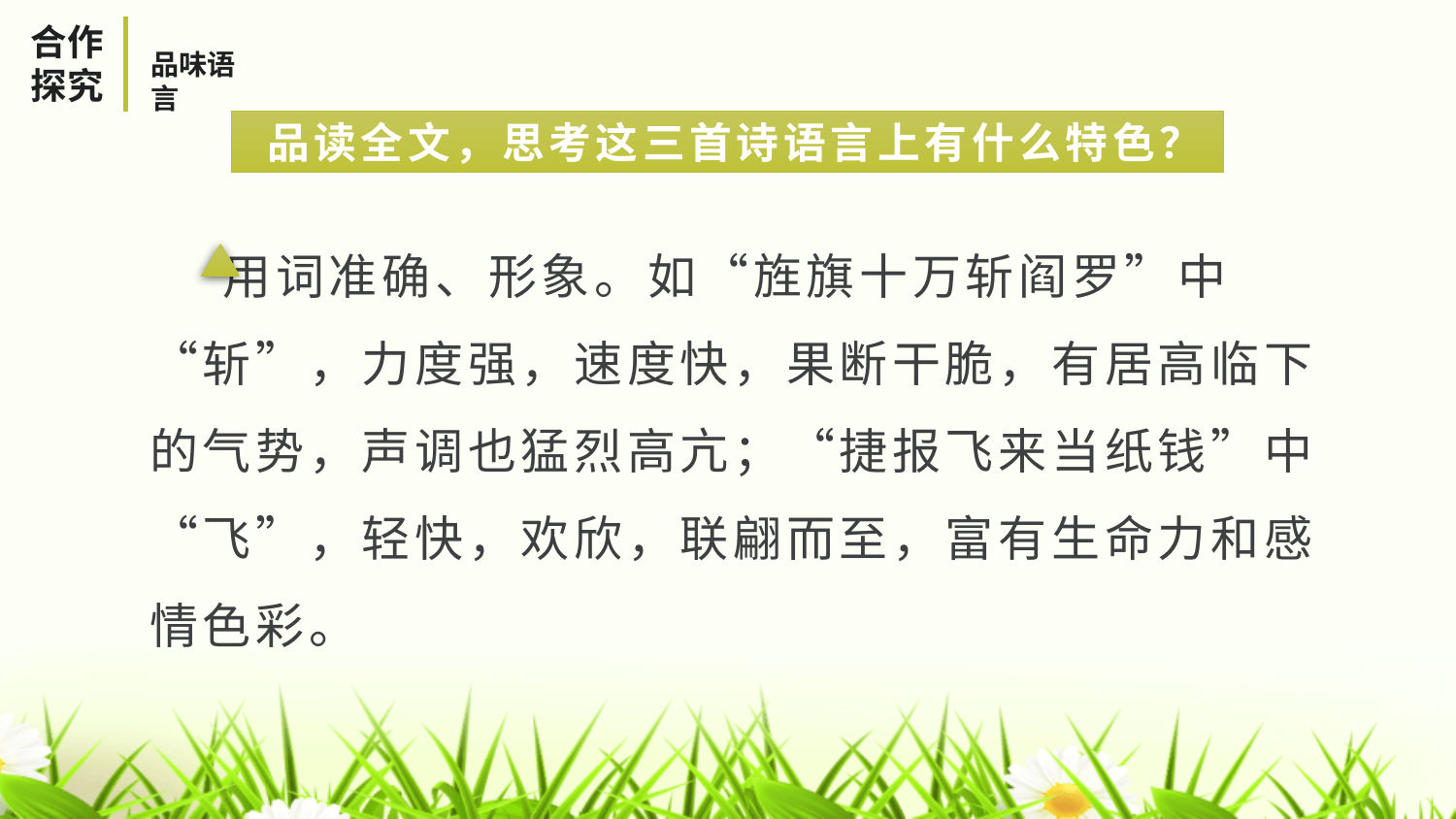

合作探究
品味语言
 品读全文，思考这三首诗语言上有什么特色？
    用词准确、形象。如“旌旗十万斩阎罗”中“斩”，力度强，速度快，果断干脆，有居高临下的气势，声调也猛烈高亢；“捷报飞来当纸钱”中“飞”，轻快，欢欣，联翩而至，富有生命力和感情色彩。